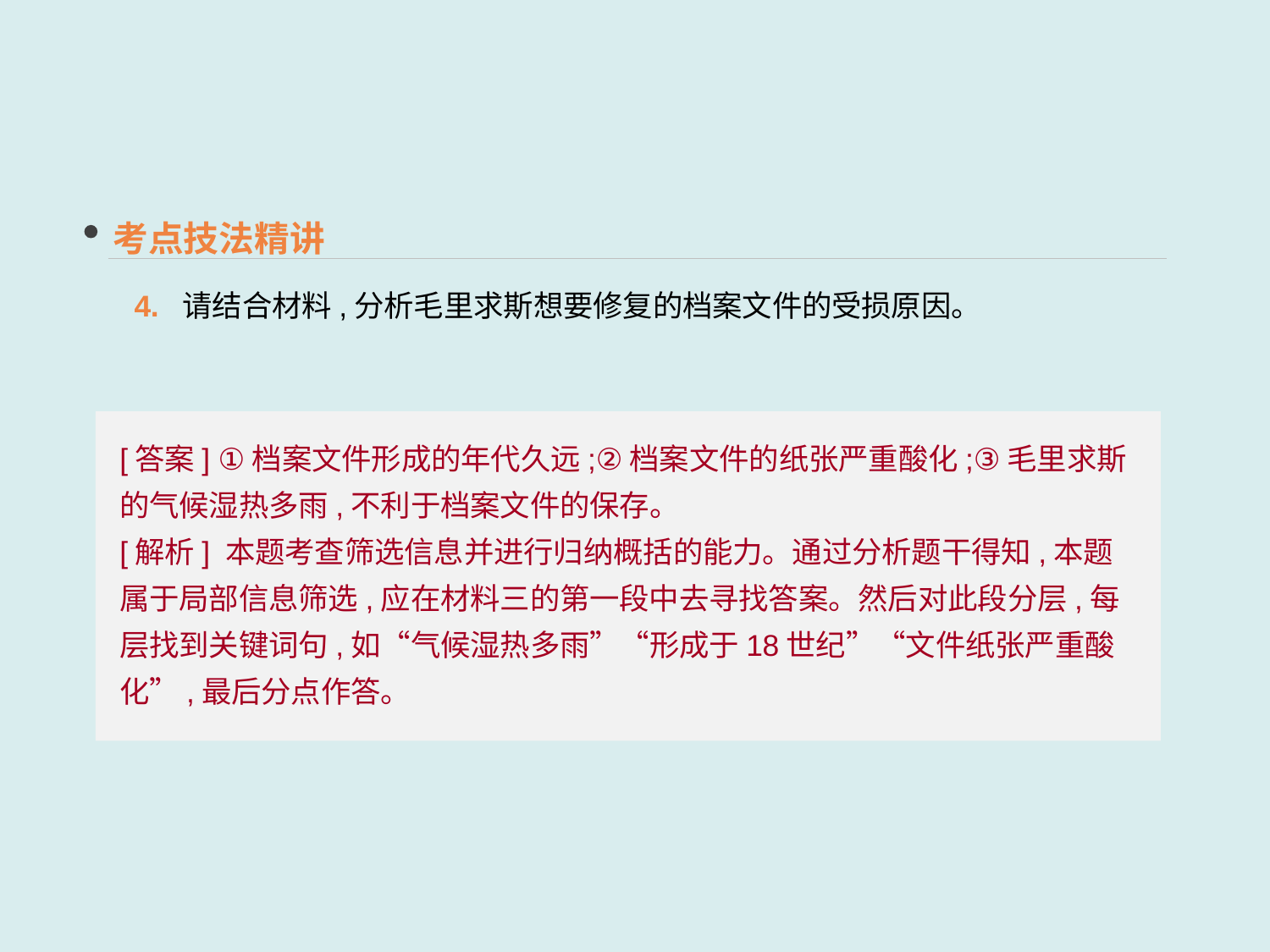

考点技法精讲

4.  请结合材料,分析毛里求斯想要修复的档案文件的受损原因。

[答案] ①档案文件形成的年代久远;②档案文件的纸张严重酸化;③毛里求斯的气候湿热多雨,不利于档案文件的保存。
[解析] 本题考查筛选信息并进行归纳概括的能力。通过分析题干得知,本题属于局部信息筛选,应在材料三的第一段中去寻找答案。然后对此段分层,每层找到关键词句,如“气候湿热多雨”“形成于18世纪”“文件纸张严重酸化”,最后分点作答。